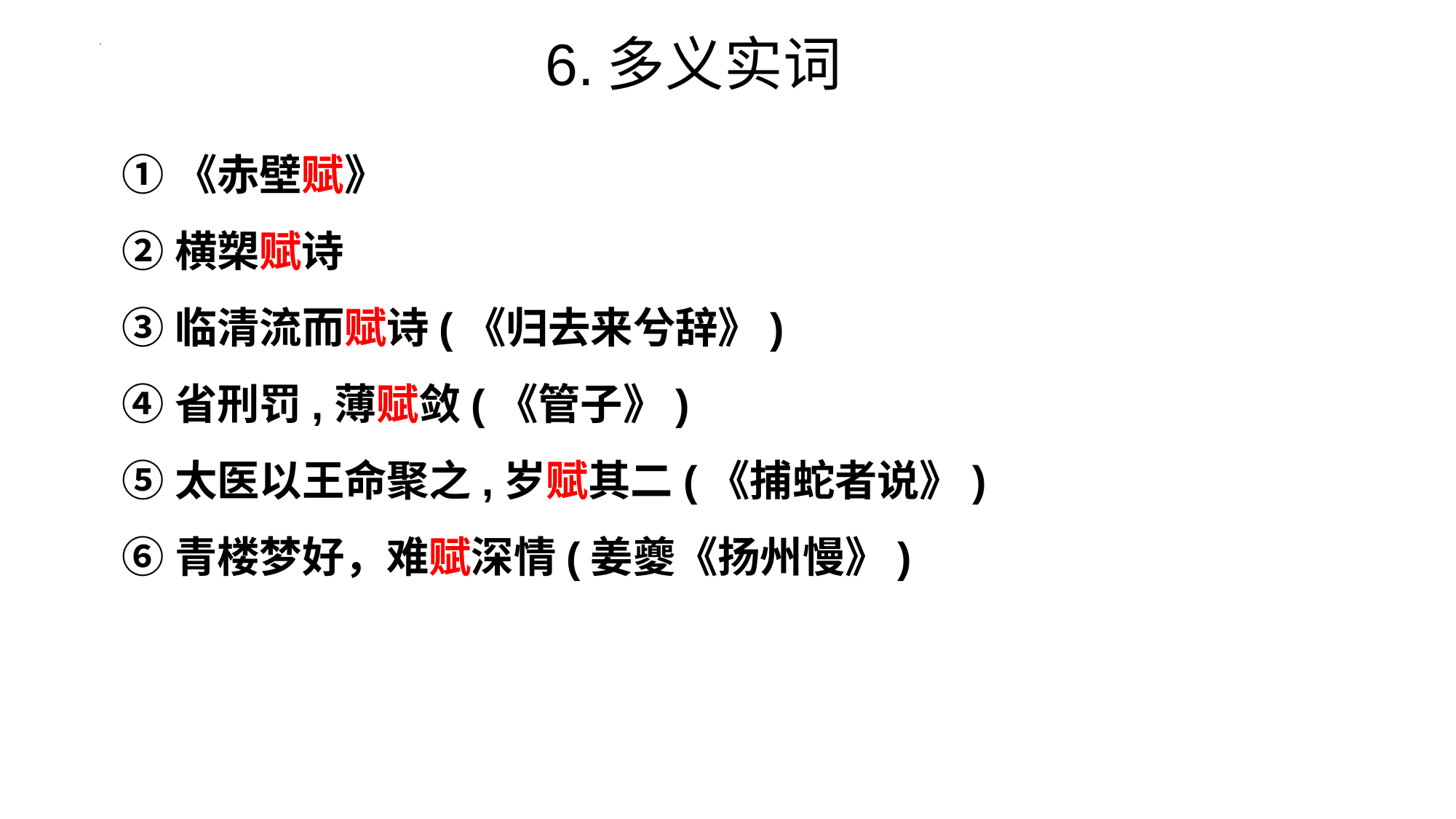

6.多义实词

①《赤壁赋》
②横槊赋诗
③临清流而赋诗(《归去来兮辞》)
④省刑罚,薄赋敛(《管子》)
⑤太医以王命聚之,岁赋其二(《捕蛇者说》)
⑥青楼梦好，难赋深情(姜夔《扬州慢》)